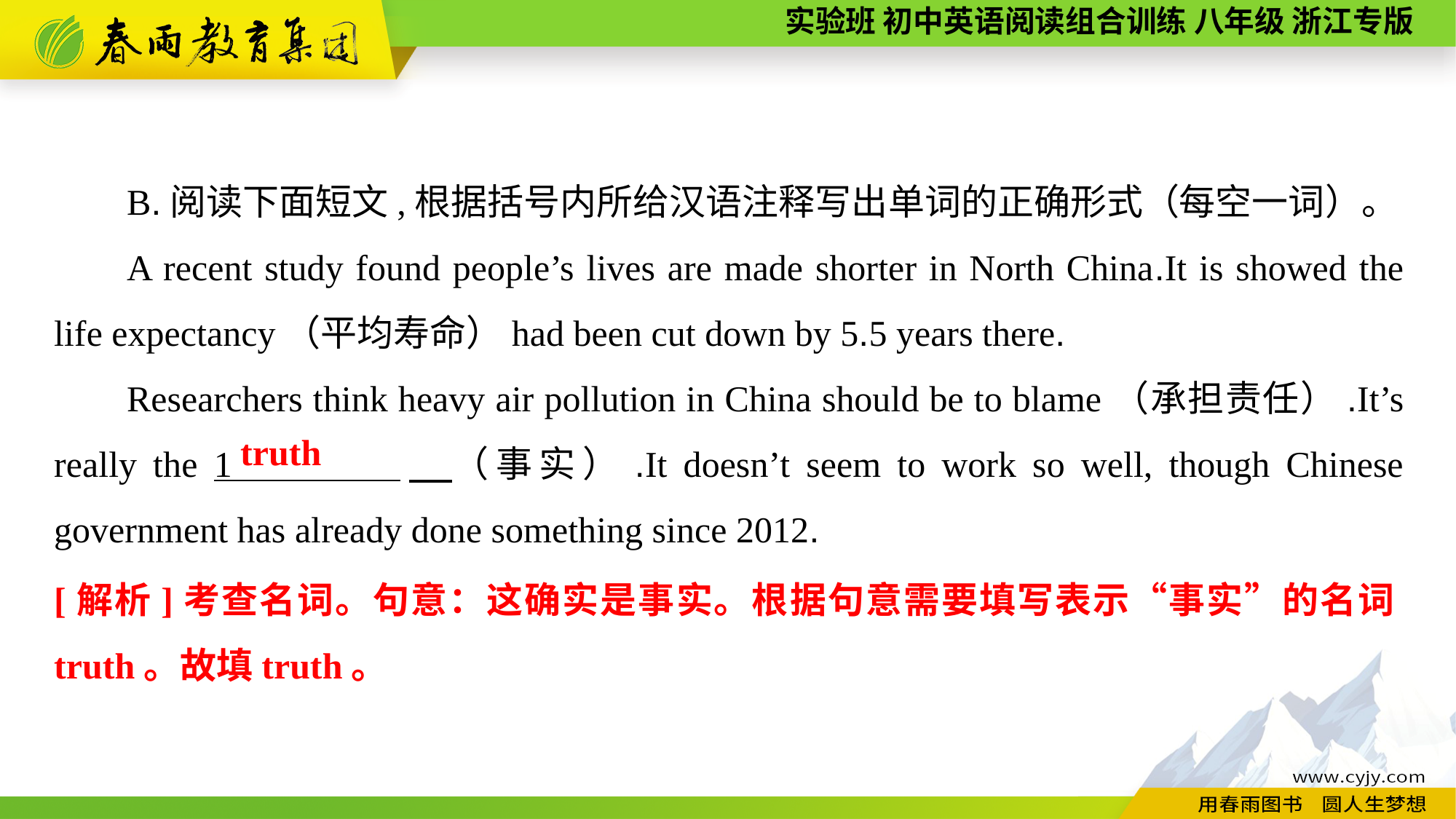

B.阅读下面短文,根据括号内所给汉语注释写出单词的正确形式（每空一词）。
A recent study found people’s lives are made shorter in North China.It is showed the life expectancy（平均寿命）had been cut down by 5.5 years there.
Researchers think heavy air pollution in China should be to blame（承担责任）.It’s really the 1          　（事实）.It doesn’t seem to work so well, though Chinese government has already done something since 2012.
truth
[解析]考查名词。句意：这确实是事实。根据句意需要填写表示“事实”的名词truth。故填truth。